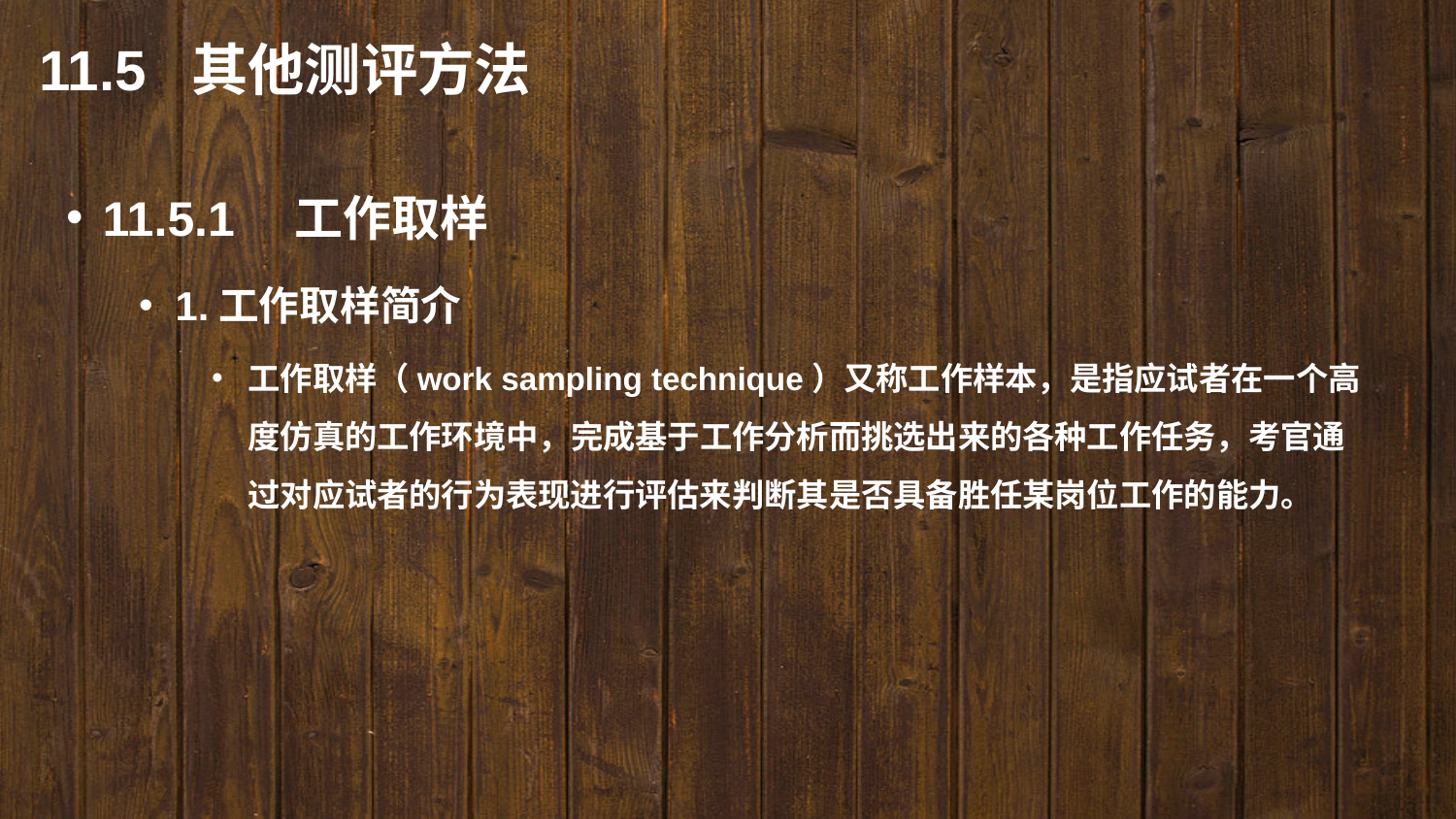

11.5  其他测评方法
11.5.1　工作取样
1.工作取样简介
工作取样（work sampling technique）又称工作样本，是指应试者在一个高度仿真的工作环境中，完成基于工作分析而挑选出来的各种工作任务，考官通过对应试者的行为表现进行评估来判断其是否具备胜任某岗位工作的能力。